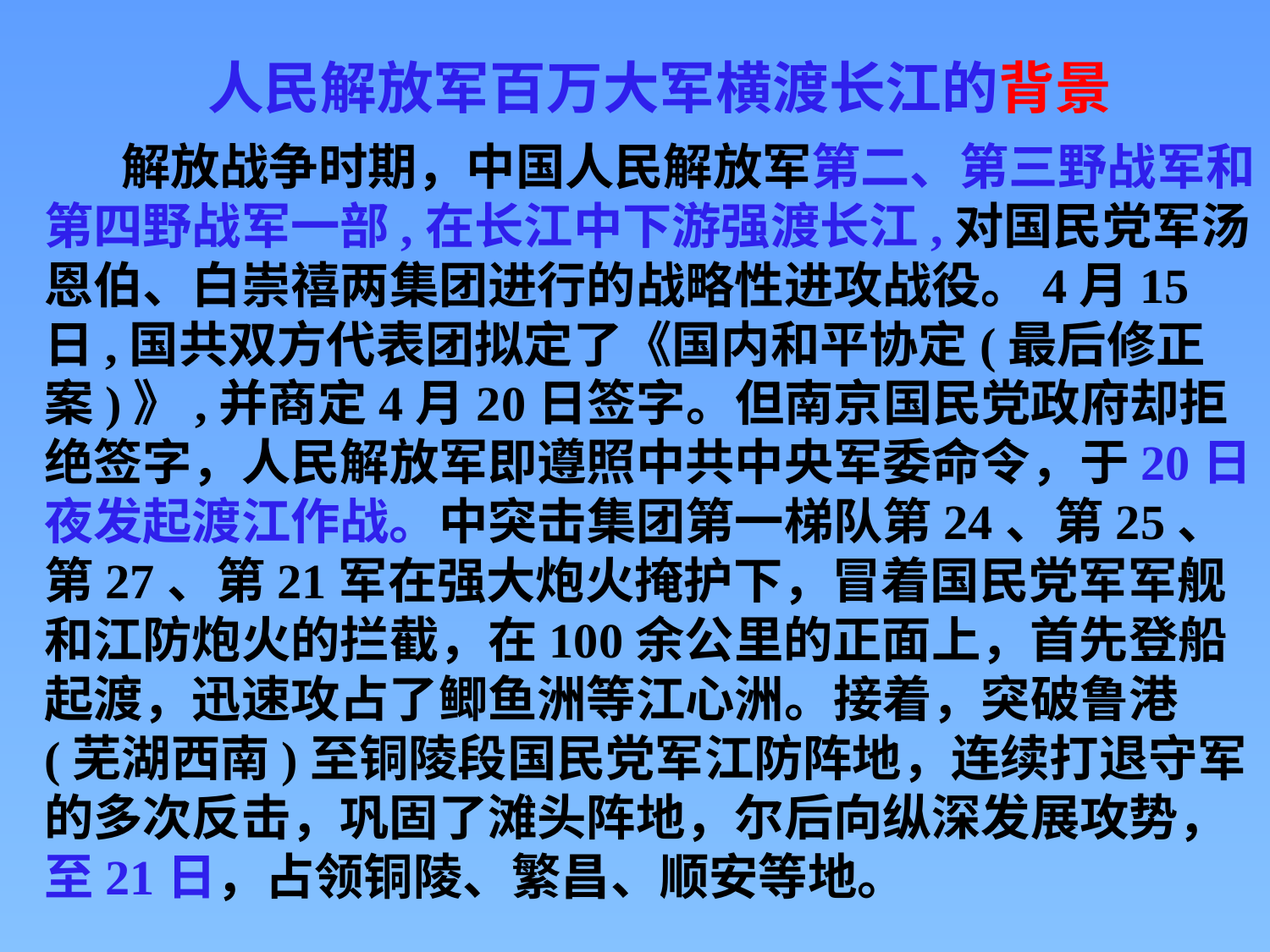

人民解放军百万大军横渡长江的背景
       解放战争时期，中国人民解放军第二、第三野战军和第四野战军一部,在长江中下游强渡长江,对国民党军汤恩伯、白崇禧两集团进行的战略性进攻战役。4月15日,国共双方代表团拟定了《国内和平协定(最后修正案)》,并商定4月20日签字。但南京国民党政府却拒绝签字，人民解放军即遵照中共中央军委命令，于20日夜发起渡江作战。中突击集团第一梯队第24、第25、第27、第21军在强大炮火掩护下，冒着国民党军军舰和江防炮火的拦截，在100余公里的正面上，首先登船起渡，迅速攻占了鲫鱼洲等江心洲。接着，突破鲁港(芜湖西南)至铜陵段国民党军江防阵地，连续打退守军的多次反击，巩固了滩头阵地，尔后向纵深发展攻势，至21日，占领铜陵、繁昌、顺安等地。